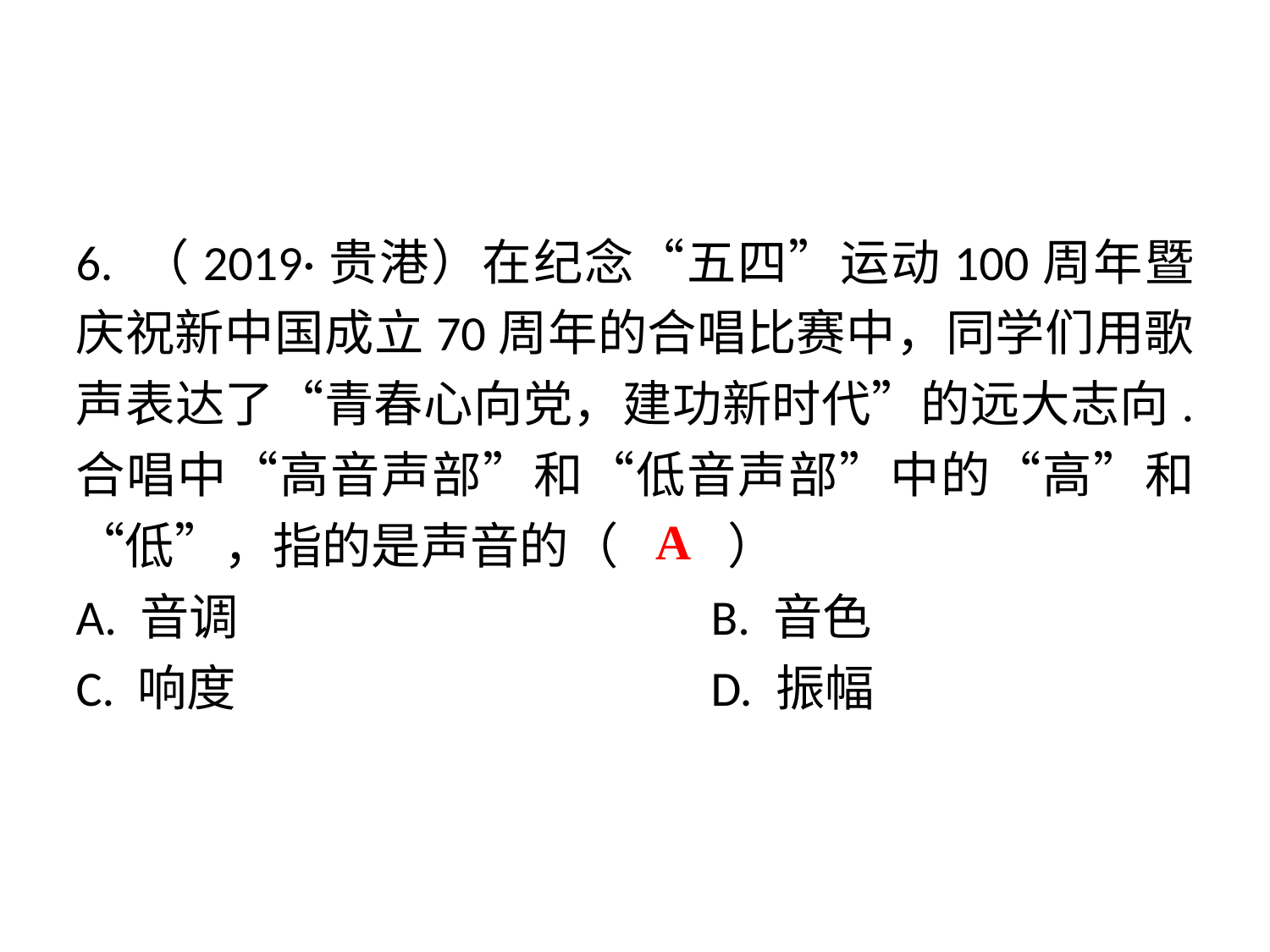

6. （2019·贵港）在纪念“五四”运动100周年暨庆祝新中国成立70周年的合唱比赛中，同学们用歌声表达了“青春心向党，建功新时代”的远大志向. 合唱中“高音声部”和“低音声部”中的“高”和“低”，指的是声音的（　 　）
A. 音调				B. 音色
C. 响度				D. 振幅
 A